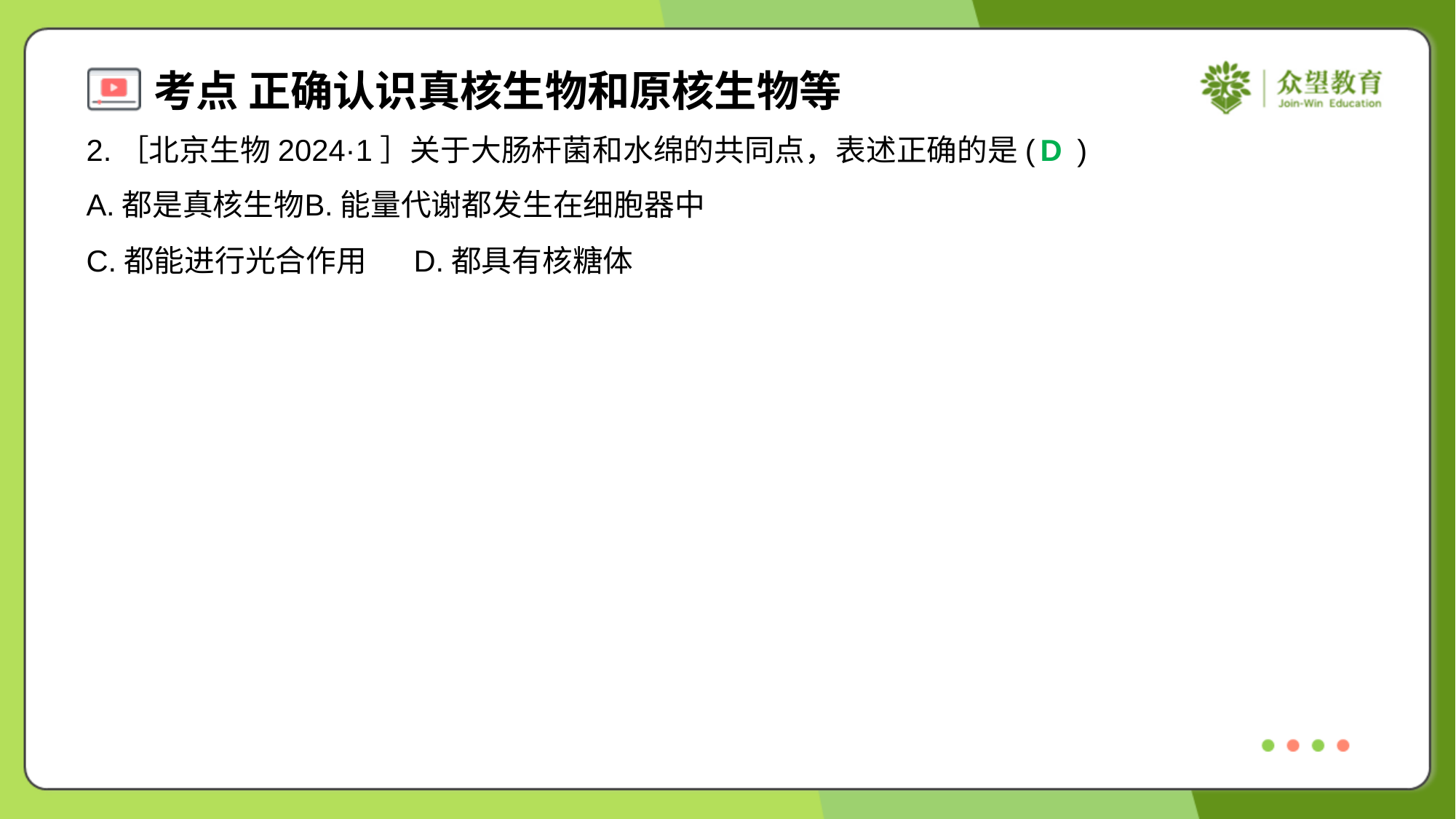

2.［北京生物2024·1］关于大肠杆菌和水绵的共同点，表述正确的是(     )
D
A.都是真核生物	B.能量代谢都发生在细胞器中
C.都能进行光合作用	D.都具有核糖体